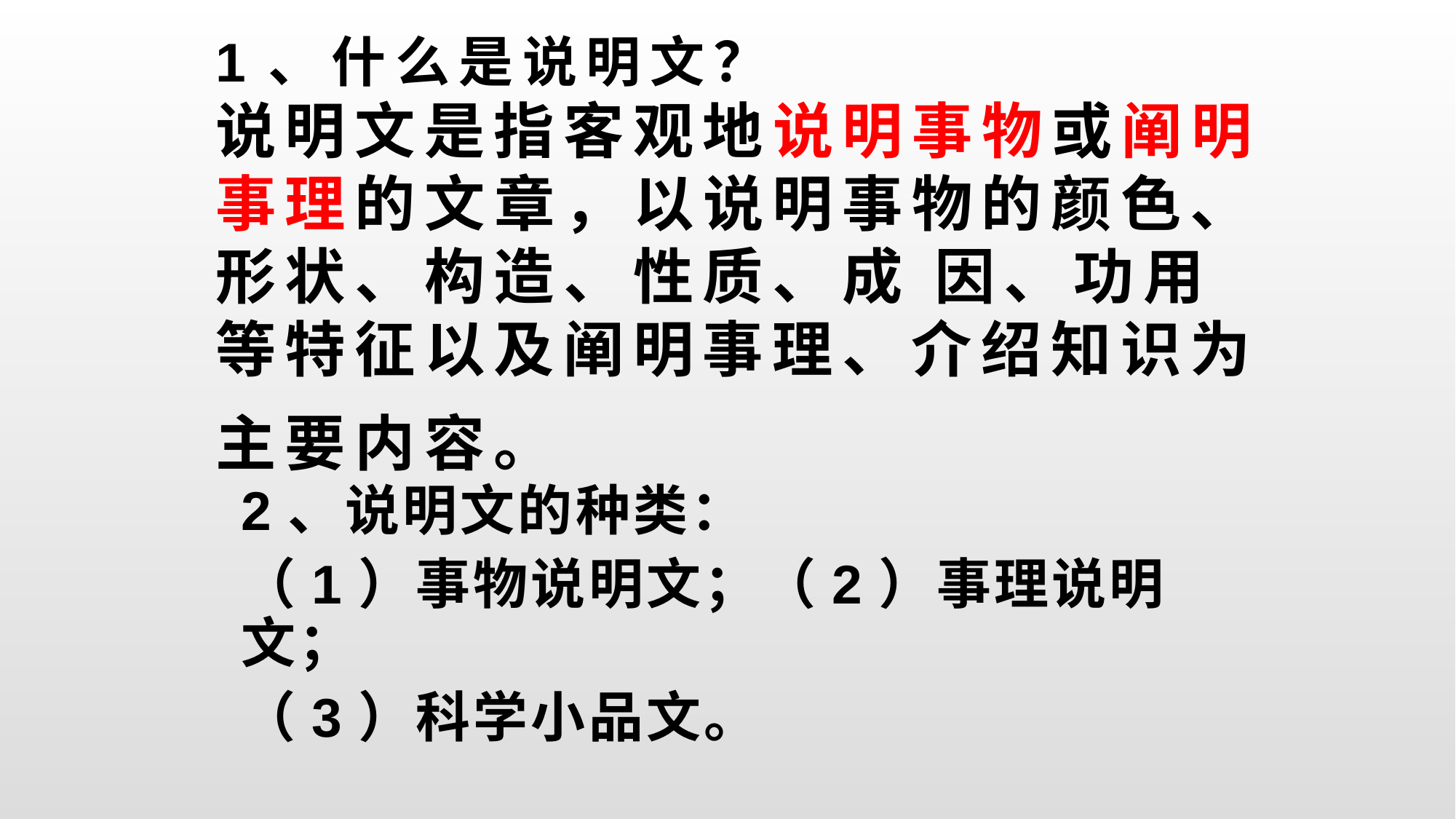

# 1、什么是说明文？ 说明文是指客观地说明事物或阐明事理的文章，以说明事物的颜色、形状、构造、性质、成 因、功用等特征以及阐明事理、介绍知识为主要内容。
2、说明文的种类：
（1）事物说明文；（2）事理说明文；
（3）科学小品文。